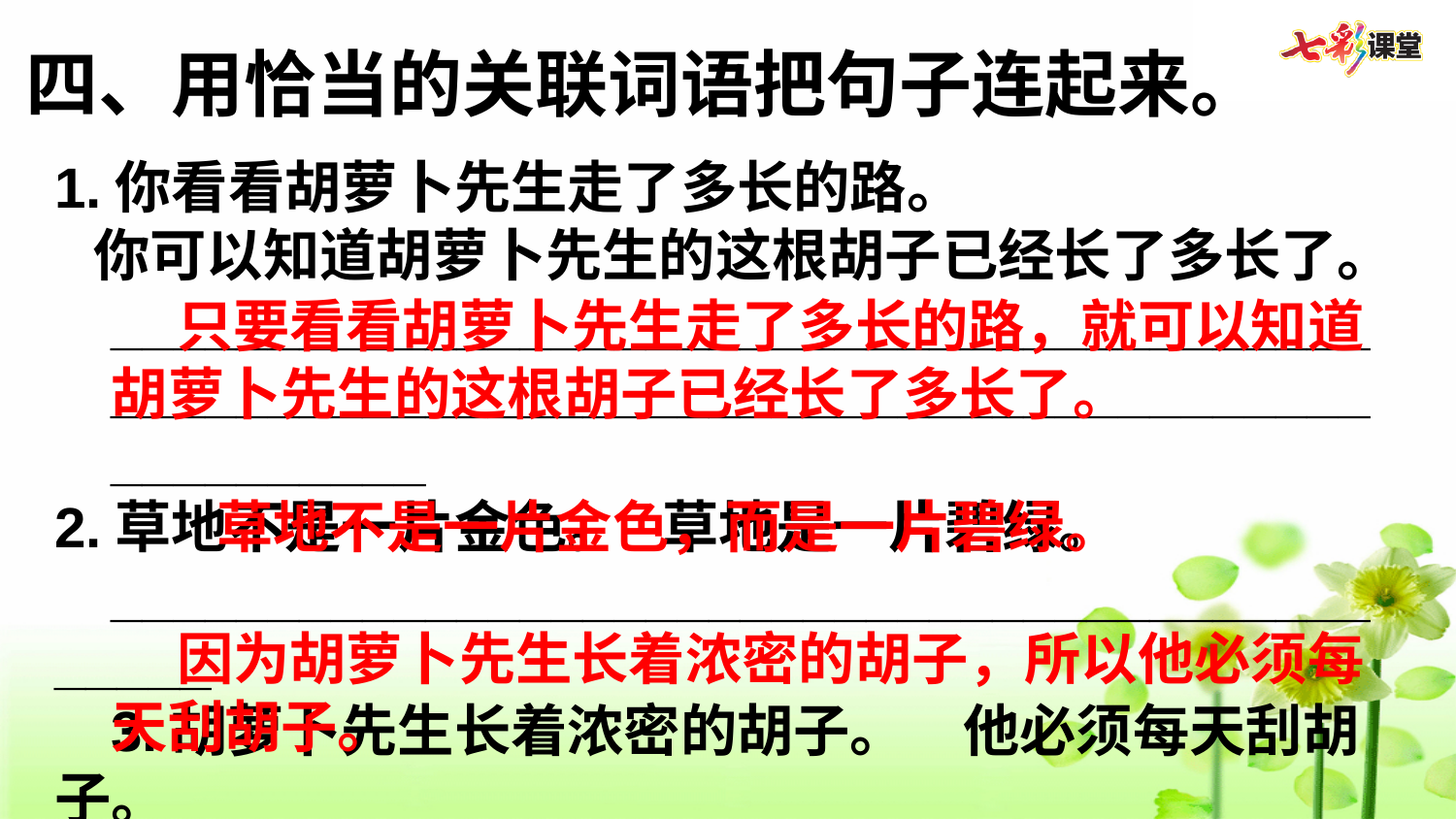

四、用恰当的关联词语把句子连起来。
1.你看看胡萝卜先生走了多长的路。
  你可以知道胡萝卜先生的这根胡子已经长了多长了。
__________________________________________________________________________________________
2.草地不是一片金色。   草地是一片碧绿。
_____________________________________________
3.胡萝卜先生长着浓密的胡子。  他必须每天刮胡子。
__________________________________________________________________________________________
    只要看看胡萝卜先生走了多长的路，就可以知道胡萝卜先生的这根胡子已经长了多长了。
草地不是一片金色，而是一片碧绿。
    因为胡萝卜先生长着浓密的胡子，所以他必须每天刮胡子。